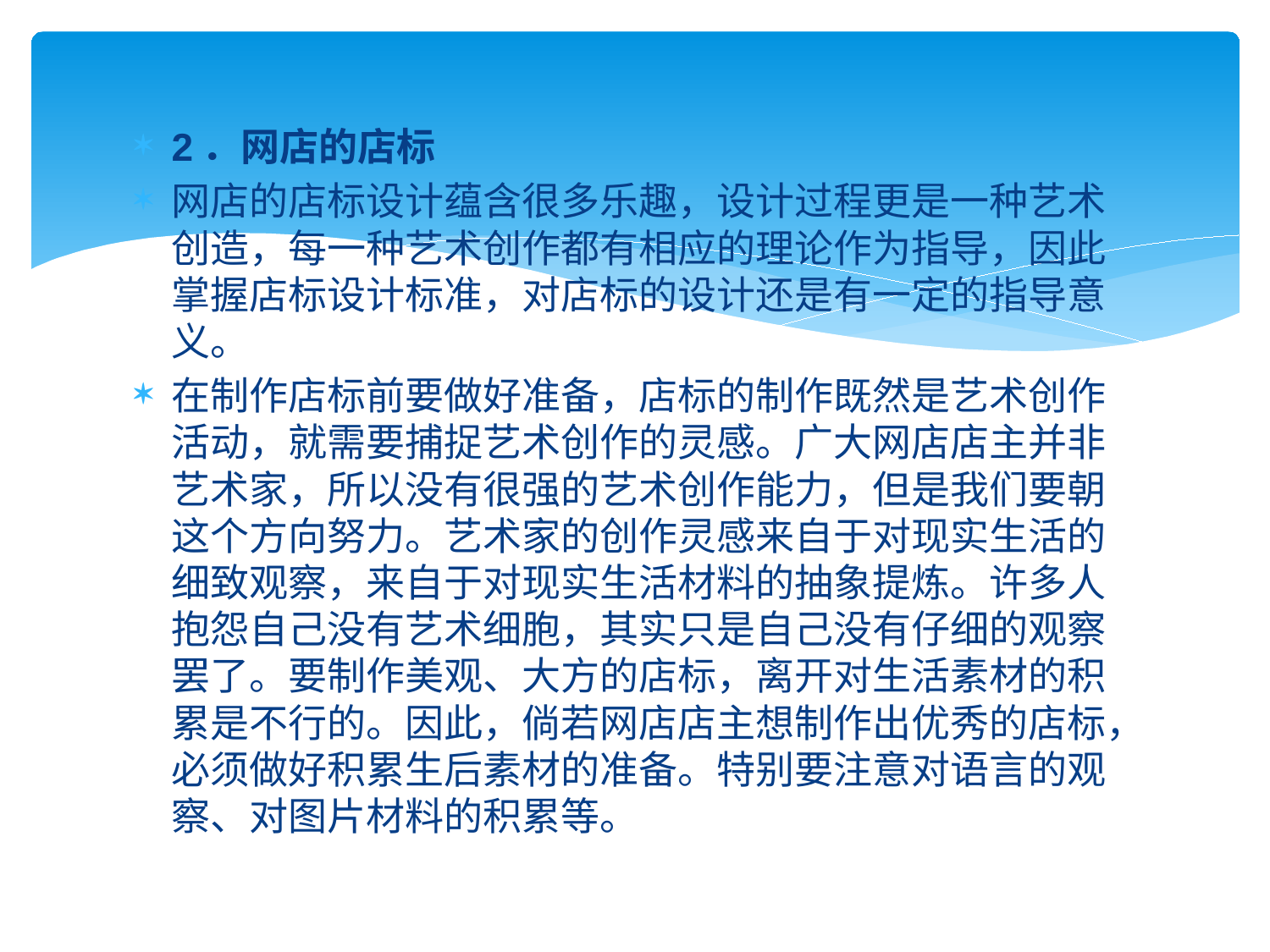

2．网店的店标
网店的店标设计蕴含很多乐趣，设计过程更是一种艺术创造，每一种艺术创作都有相应的理论作为指导，因此掌握店标设计标准，对店标的设计还是有一定的指导意义。
在制作店标前要做好准备，店标的制作既然是艺术创作活动，就需要捕捉艺术创作的灵感。广大网店店主并非艺术家，所以没有很强的艺术创作能力，但是我们要朝这个方向努力。艺术家的创作灵感来自于对现实生活的细致观察，来自于对现实生活材料的抽象提炼。许多人抱怨自己没有艺术细胞，其实只是自己没有仔细的观察罢了。要制作美观、大方的店标，离开对生活素材的积累是不行的。因此，倘若网店店主想制作出优秀的店标，必须做好积累生后素材的准备。特别要注意对语言的观察、对图片材料的积累等。